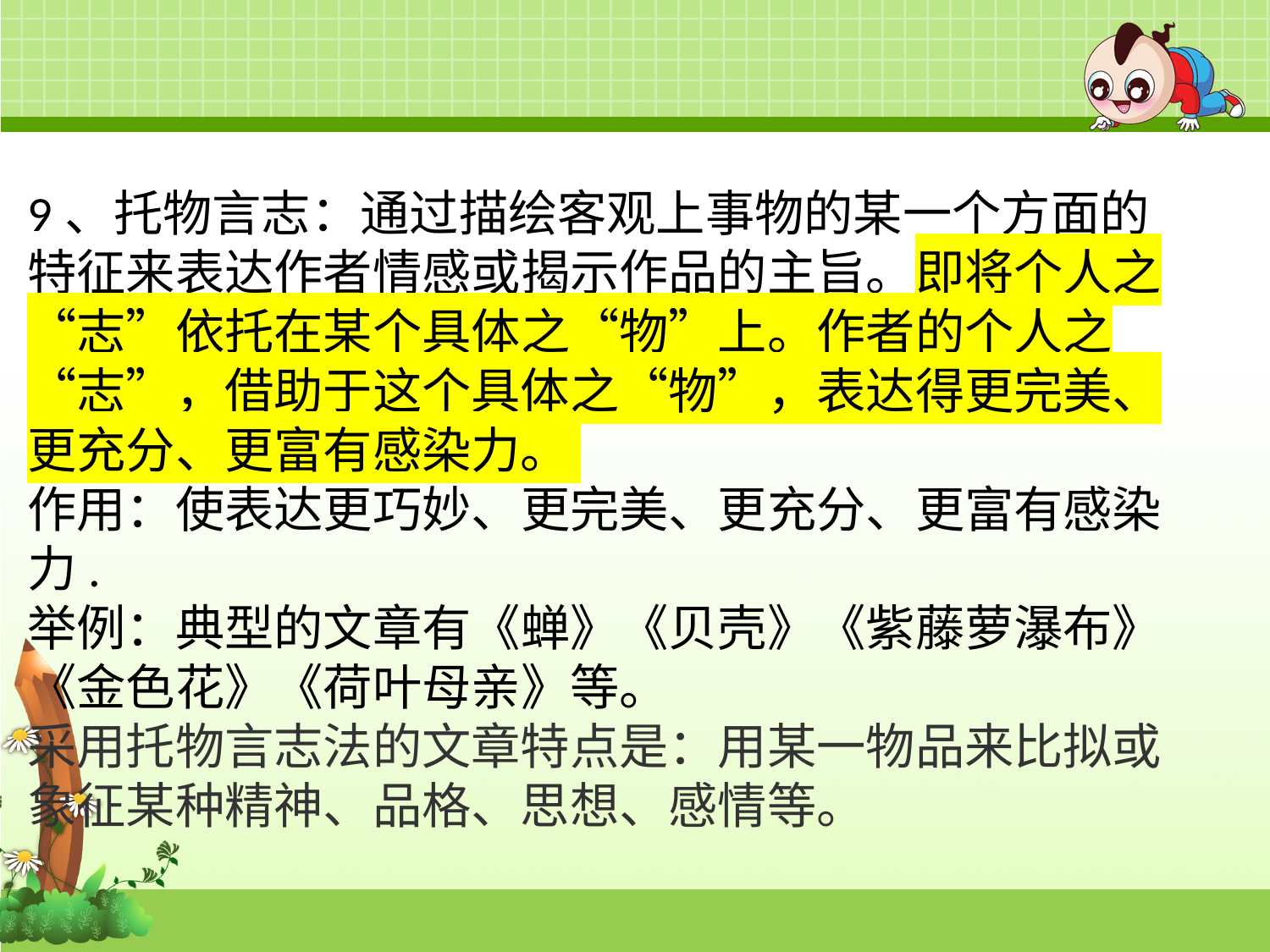

9、托物言志：通过描绘客观上事物的某一个方面的特征来表达作者情感或揭示作品的主旨。即将个人之“志”依托在某个具体之“物”上。作者的个人之“志”，借助于这个具体之“物”，表达得更完美、更充分、更富有感染力。
作用：使表达更巧妙、更完美、更充分、更富有感染力.
举例：典型的文章有《蝉》《贝壳》《紫藤萝瀑布》《金色花》《荷叶母亲》等。
采用托物言志法的文章特点是：用某一物品来比拟或象征某种精神、品格、思想、感情等。